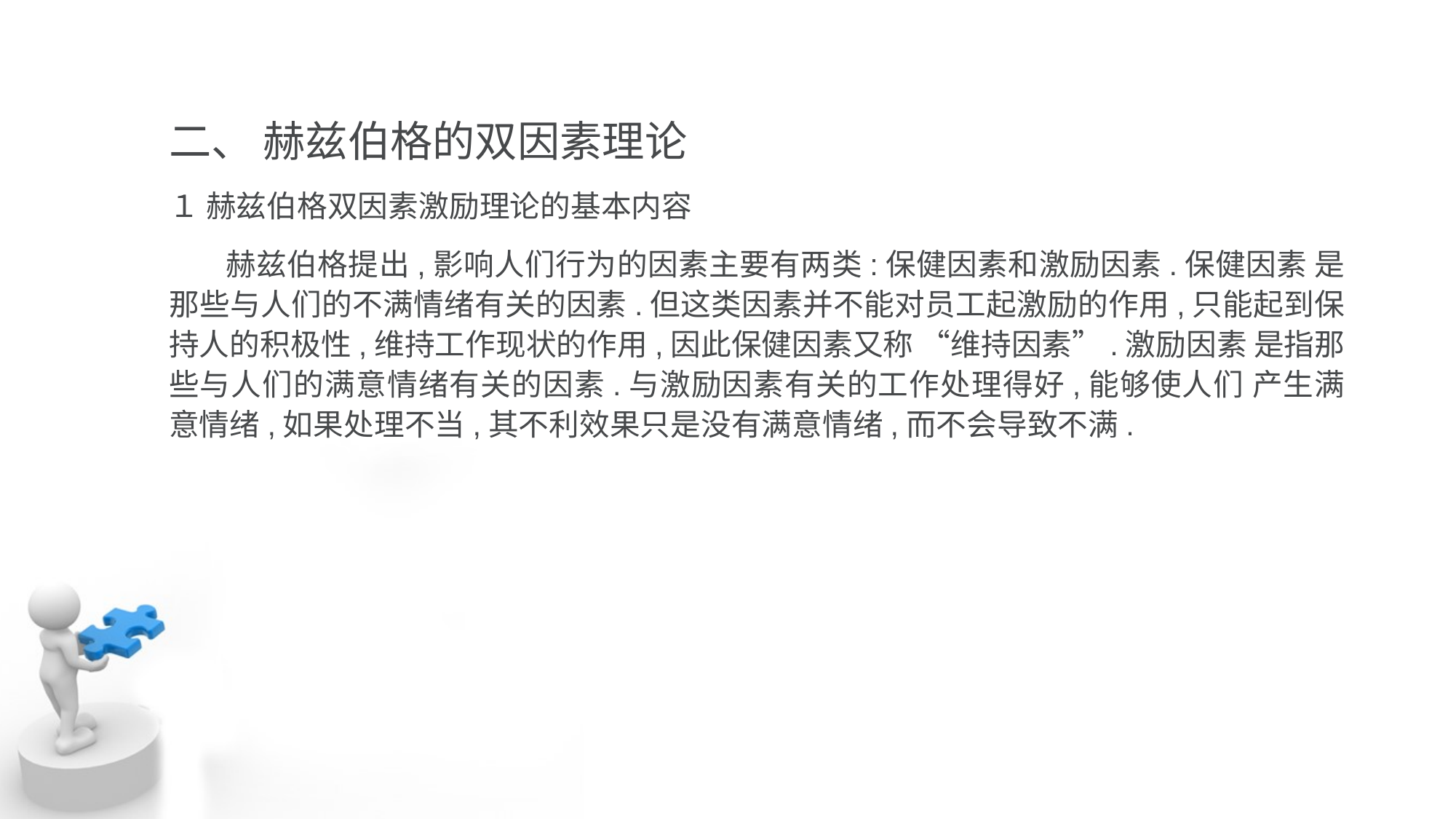

二、 赫兹伯格的双因素理论
１ 赫兹伯格双因素激励理论的基本内容
       赫兹伯格提出,影响人们行为的因素主要有两类:保健因素和激励因素.保健因素 是那些与人们的不满情绪有关的因素.但这类因素并不能对员工起激励的作用,只能起到保持人的积极性,维持工作现状的作用,因此保健因素又称 “维持因素”.激励因素 是指那些与人们的满意情绪有关的因素.与激励因素有关的工作处理得好,能够使人们 产生满意情绪,如果处理不当,其不利效果只是没有满意情绪,而不会导致不满.